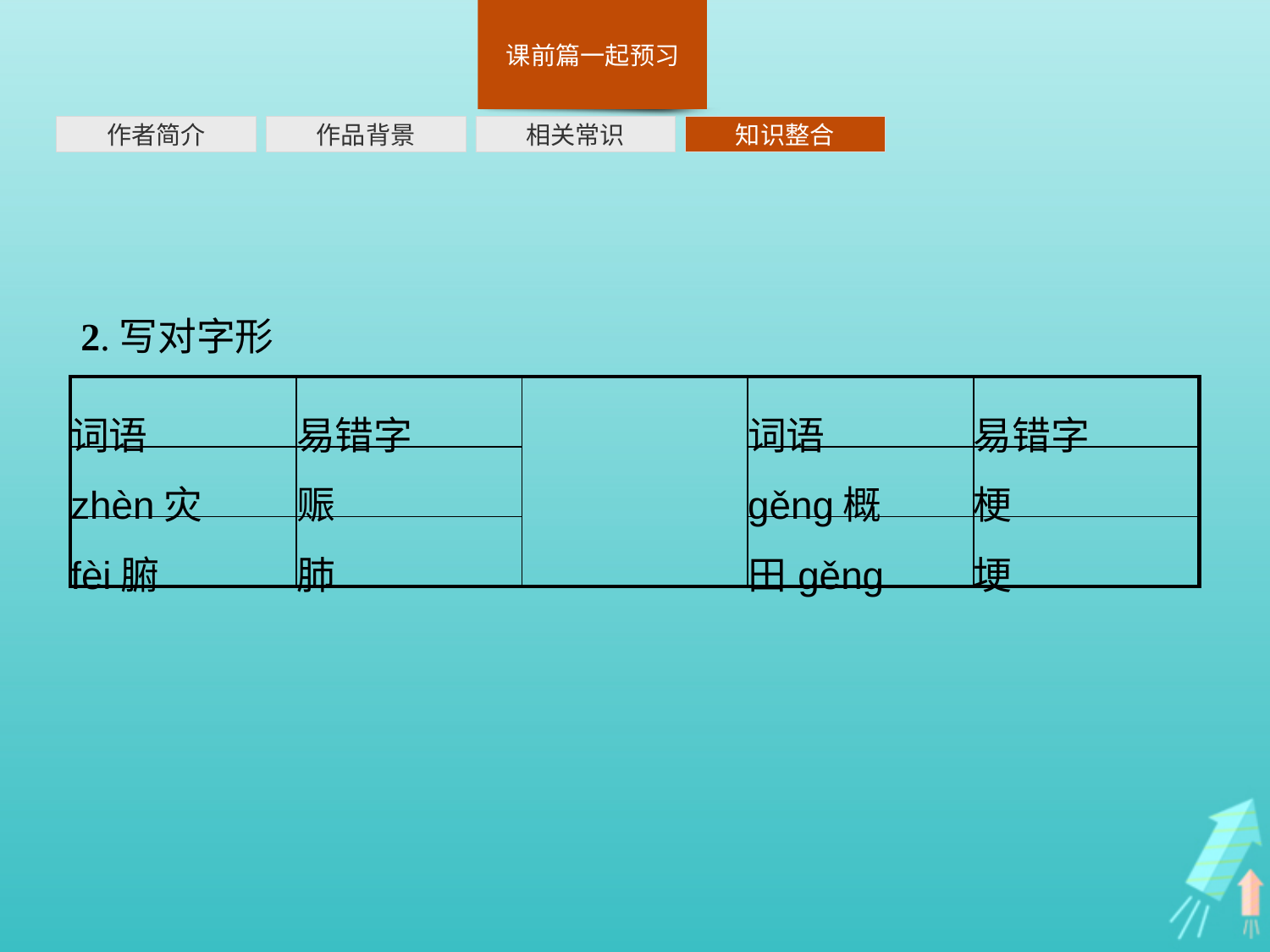

作者简介
作品背景
相关常识
知识整合
2.写对字形
| 词语 | 易错字 |  | 词语 | 易错字 |
| --- | --- | --- | --- | --- |
| zhèn灾 | 赈 |  | ɡěnɡ概 | 梗 |
| fèi腑 | 肺 |  | 田ɡěnɡ | 埂 |